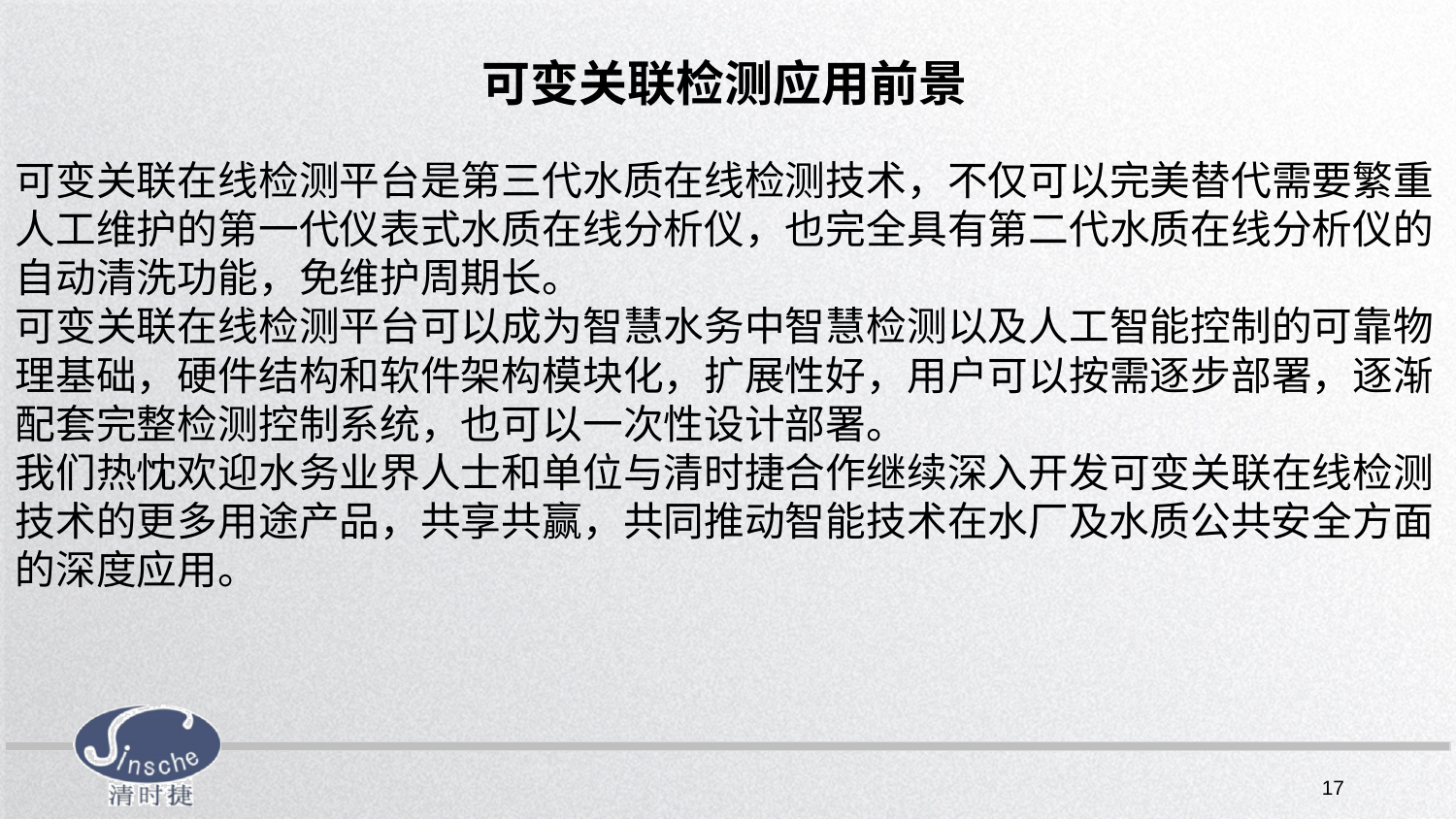

可变关联检测应用前景
可变关联在线检测平台是第三代水质在线检测技术，不仅可以完美替代需要繁重人工维护的第一代仪表式水质在线分析仪，也完全具有第二代水质在线分析仪的自动清洗功能，免维护周期长。
可变关联在线检测平台可以成为智慧水务中智慧检测以及人工智能控制的可靠物理基础，硬件结构和软件架构模块化，扩展性好，用户可以按需逐步部署，逐渐配套完整检测控制系统，也可以一次性设计部署。
我们热忱欢迎水务业界人士和单位与清时捷合作继续深入开发可变关联在线检测技术的更多用途产品，共享共赢，共同推动智能技术在水厂及水质公共安全方面的深度应用。